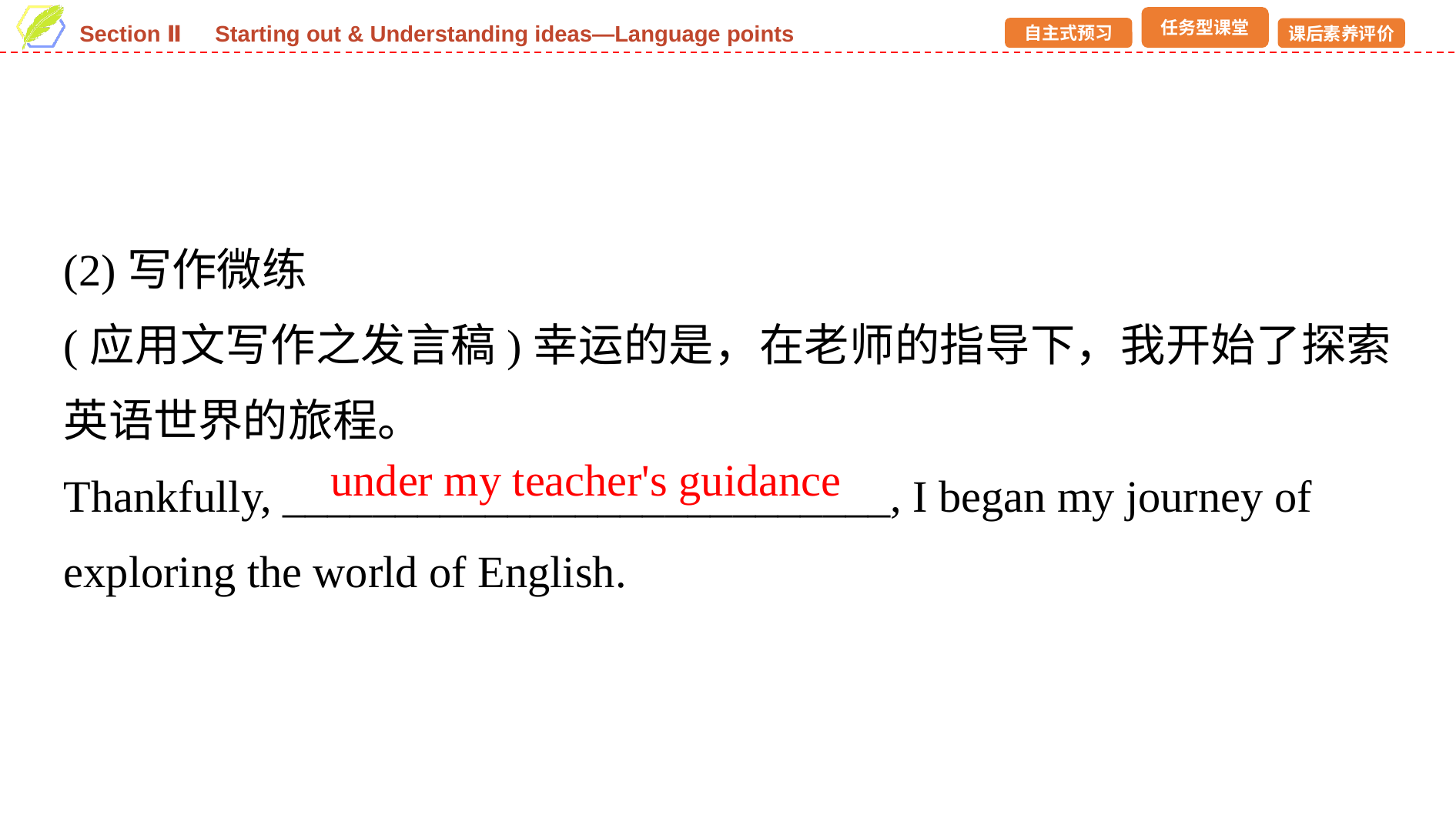

(2)写作微练
(应用文写作之发言稿)幸运的是，在老师的指导下，我开始了探索英语世界的旅程。
Thankfully, ___________________________, I began my journey of exploring the world of English.
under my teacher's guidance